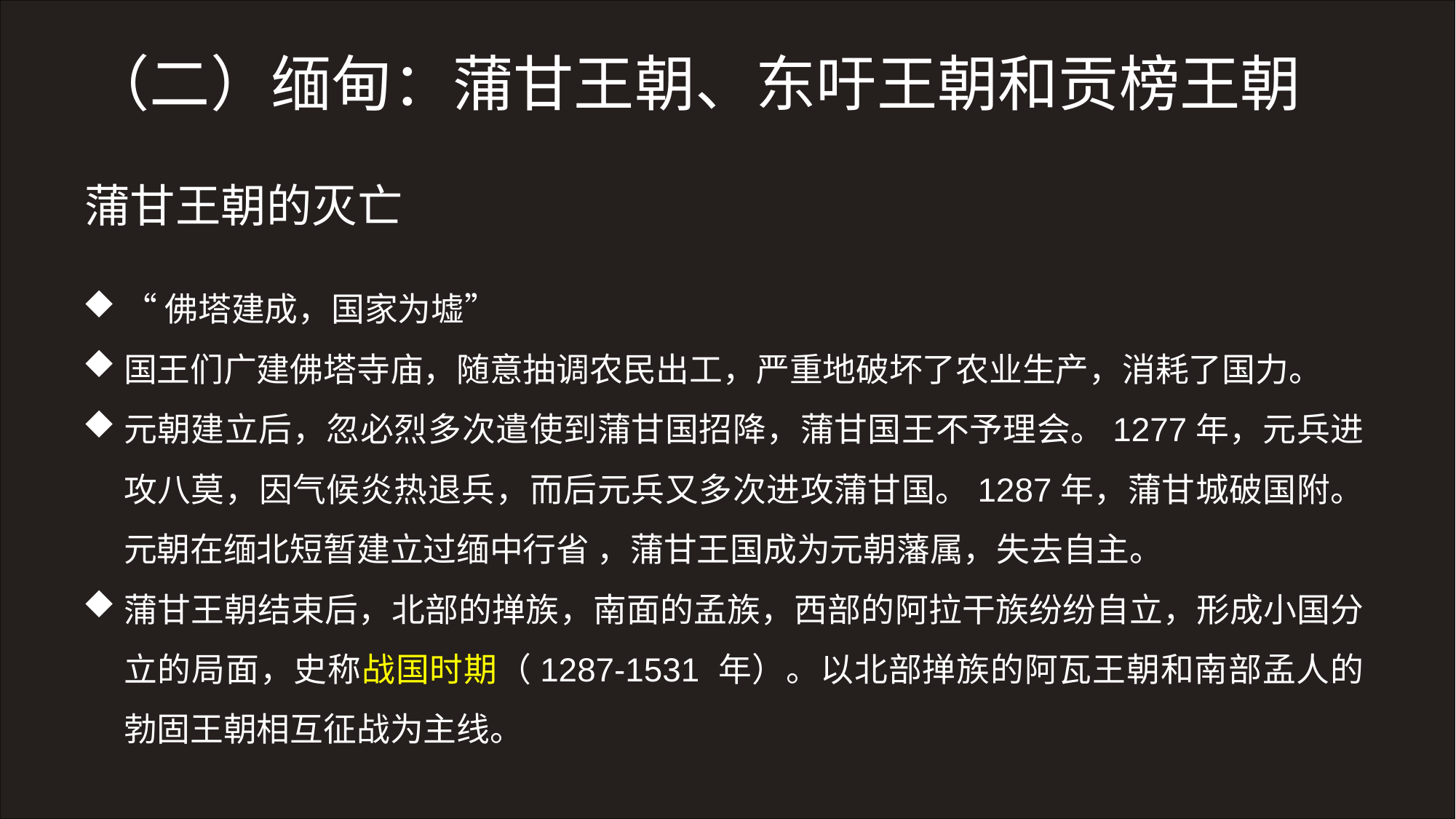

（二）缅甸：蒲甘王朝、东吁王朝和贡榜王朝
蒲甘王朝的灭亡
“佛塔建成，国家为墟”
国王们广建佛塔寺庙，随意抽调农民出工，严重地破坏了农业生产，消耗了国力。
元朝建立后，忽必烈多次遣使到蒲甘国招降，蒲甘国王不予理会。1277年，元兵进攻八莫，因气候炎热退兵，而后元兵又多次进攻蒲甘国。1287年，蒲甘城破国附。元朝在缅北短暂建立过缅中行省 ，蒲甘王国成为元朝藩属，失去自主。
蒲甘王朝结束后，北部的掸族，南面的孟族，西部的阿拉干族纷纷自立，形成小国分立的局面，史称战国时期（1287-1531 年）。以北部掸族的阿瓦王朝和南部孟人的勃固王朝相互征战为主线。